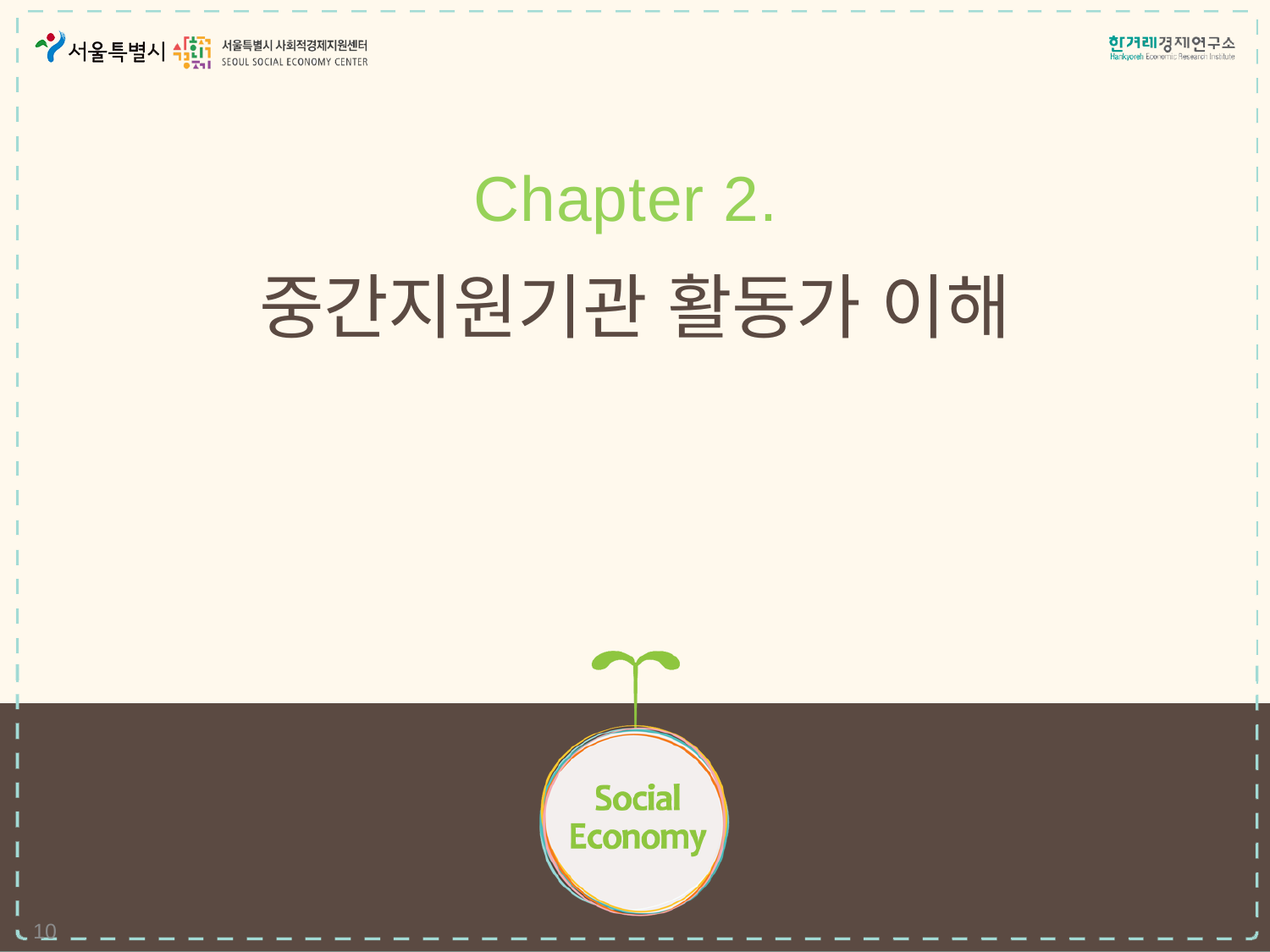

Chapter 2.
# 중간지원기관 활동가 이해
10